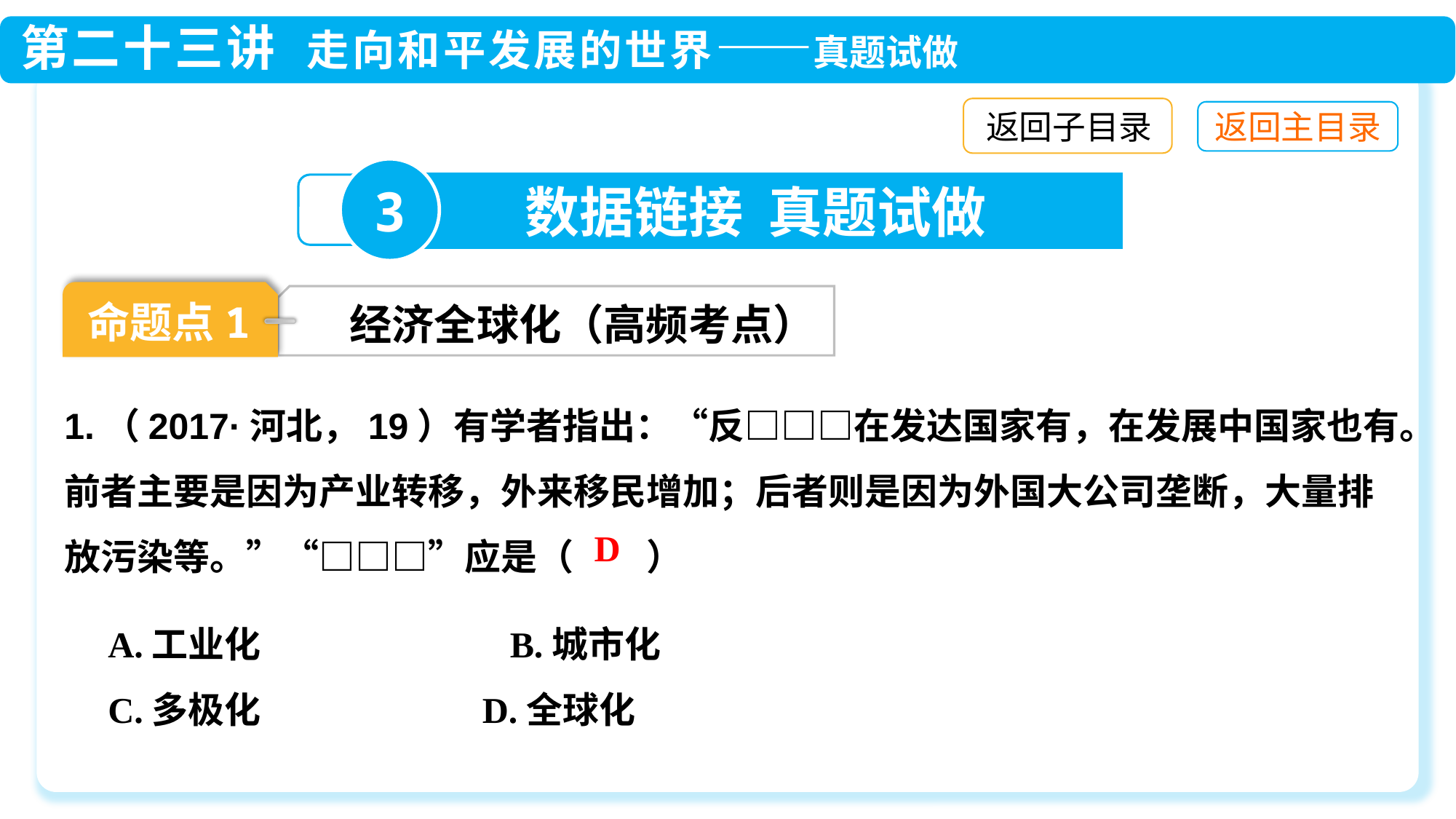

返回子目录

3
数据链接  真题试做

命题点1
经济全球化（高频考点）

1.（2017·河北，19）有学者指出：“反□□□在发达国家有，在发展中国家也有。前者主要是因为产业转移，外来移民增加；后者则是因为外国大公司垄断，大量排放污染等。”“□□□”应是（　　）
D
A.工业化　　        　        B.城市化
C.多极化	                  D.全球化